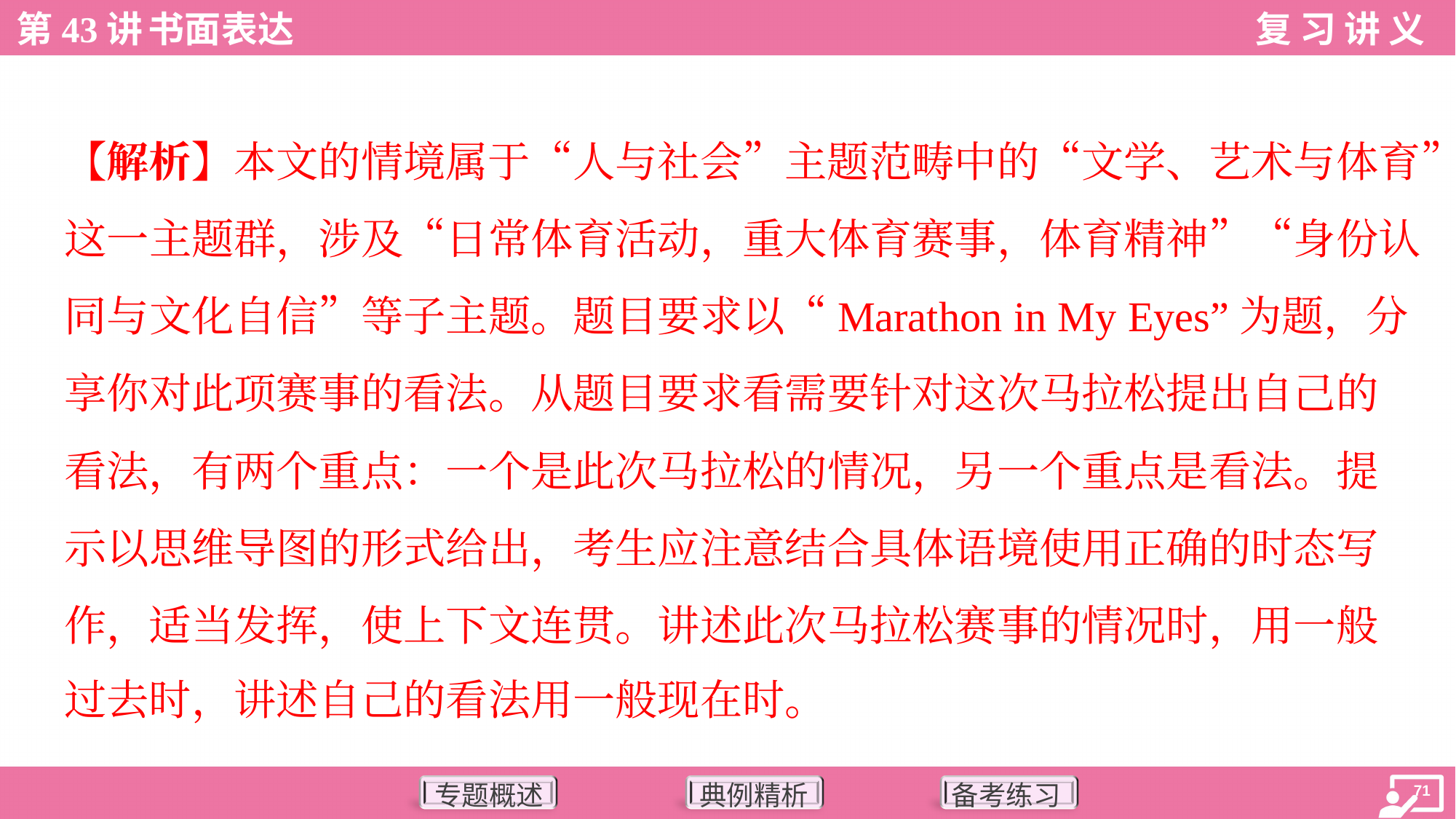

【解析】本文的情境属于“人与社会”主题范畴中的“文学、艺术与体育”
这一主题群，涉及“日常体育活动，重大体育赛事，体育精神”“身份认
同与文化自信”等子主题。题目要求以“Marathon in My Eyes”为题，分
享你对此项赛事的看法。从题目要求看需要针对这次马拉松提出自己的
看法，有两个重点：一个是此次马拉松的情况，另一个重点是看法。提
示以思维导图的形式给出，考生应注意结合具体语境使用正确的时态写
作，适当发挥，使上下文连贯。讲述此次马拉松赛事的情况时，用一般
过去时，讲述自己的看法用一般现在时。